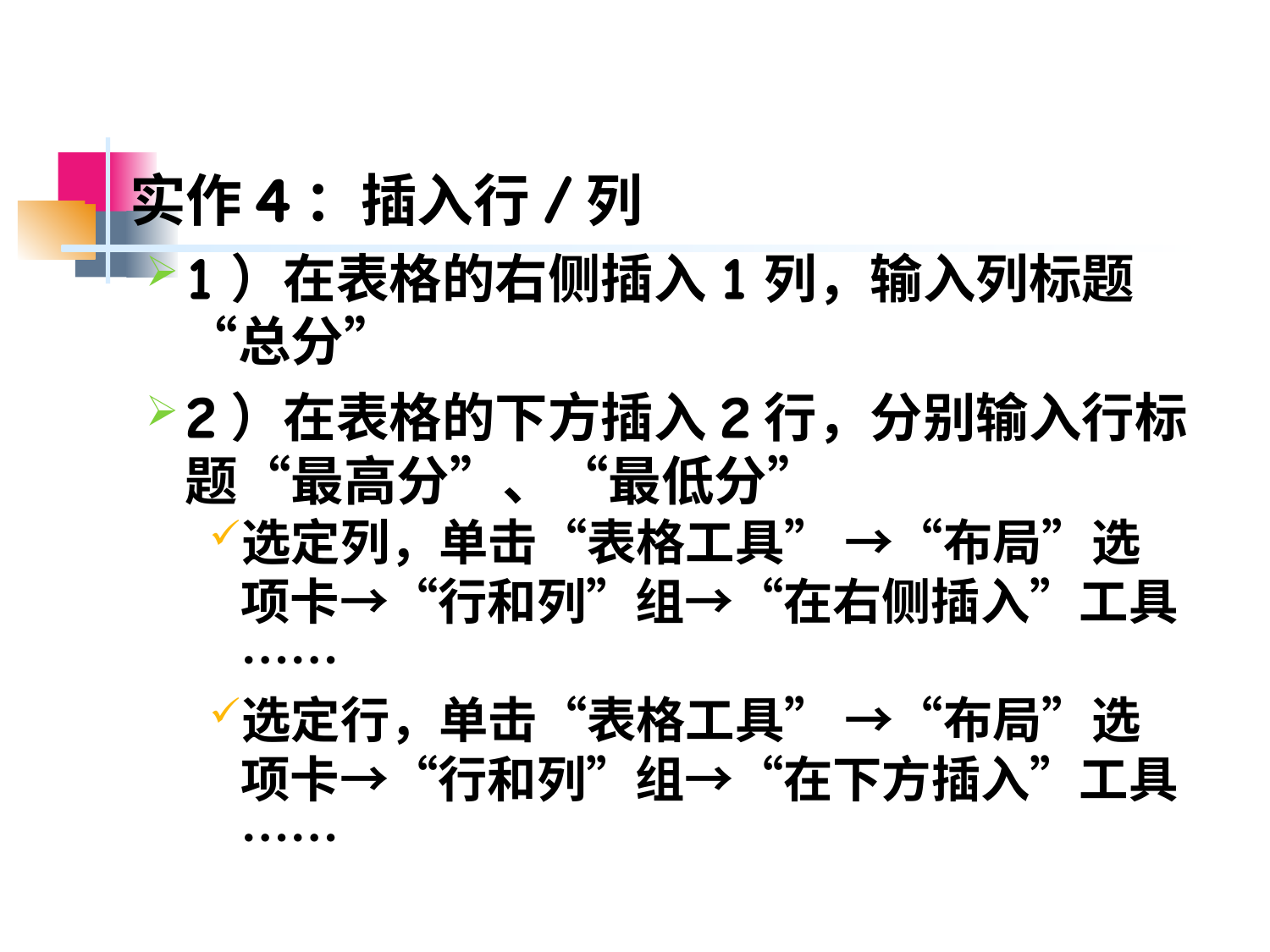

实作4：插入行/列
1）在表格的右侧插入1列，输入列标题“总分”
2）在表格的下方插入2行，分别输入行标题“最高分”、“最低分”
选定列，单击“表格工具” →“布局”选项卡→“行和列”组→“在右侧插入”工具……
选定行，单击“表格工具” →“布局”选项卡→“行和列”组→“在下方插入”工具……